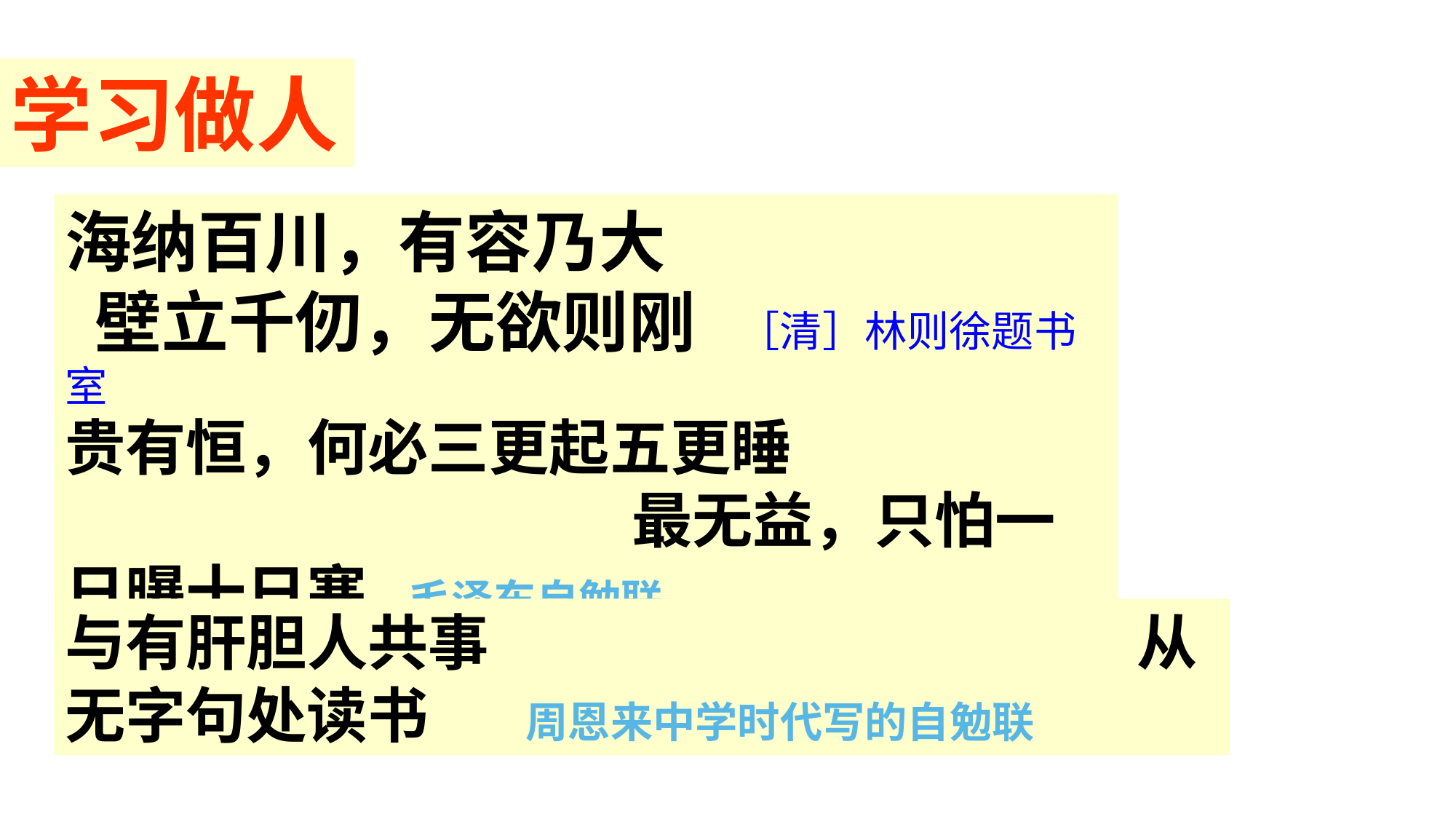

学习做人
#
海纳百川，有容乃大                                壁立千仞，无欲则刚   ［清］林则徐题书室
贵有恒，何必三更起五更睡                                                                最无益，只怕一日曝十日寒   毛泽东自勉联
与有肝胆人共事                                               从无字句处读书        周恩来中学时代写的自勉联